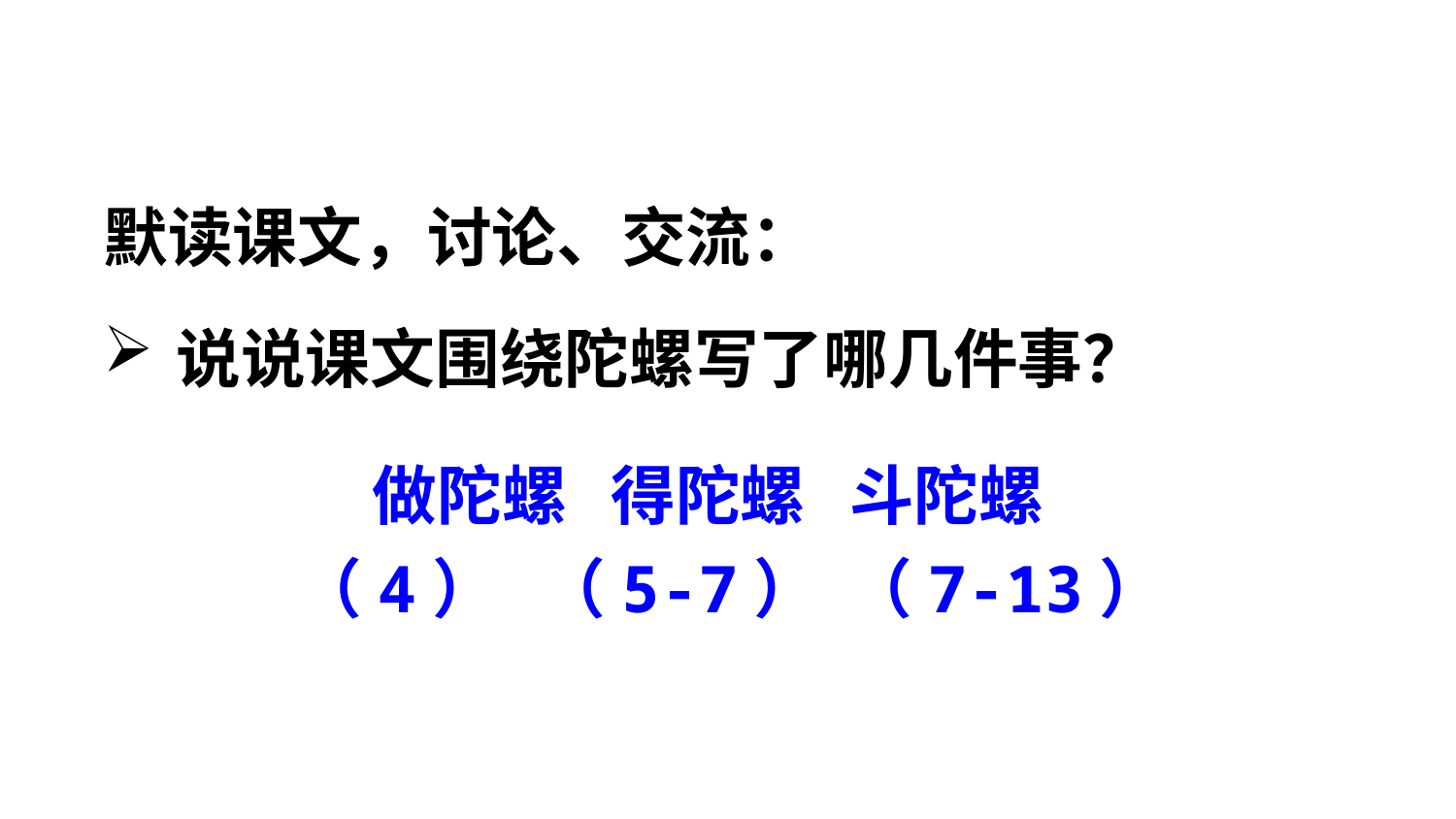

默读课文，讨论、交流：
说说课文围绕陀螺写了哪几件事？
做陀螺   得陀螺   斗陀螺
  （4）   （5-7）  （7-13）